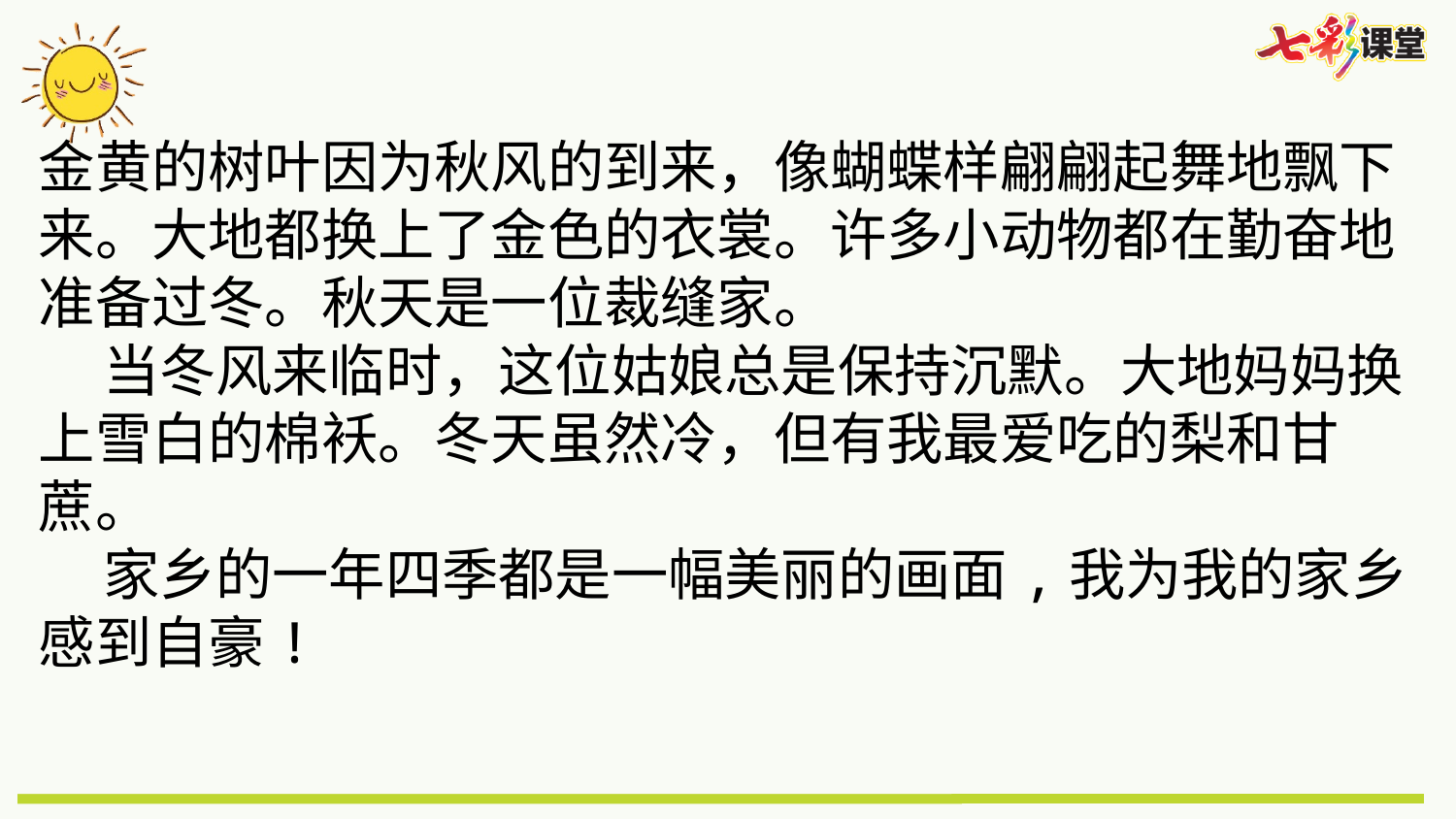

金黄的树叶因为秋风的到来，像蝴蝶样翩翩起舞地飘下来。大地都换上了金色的衣裳。许多小动物都在勤奋地准备过冬。秋天是一位裁缝家。
    当冬风来临时，这位姑娘总是保持沉默。大地妈妈换上雪白的棉袄。冬天虽然冷，但有我最爱吃的梨和甘蔗。
    家乡的一年四季都是一幅美丽的画面,我为我的家乡感到自豪!